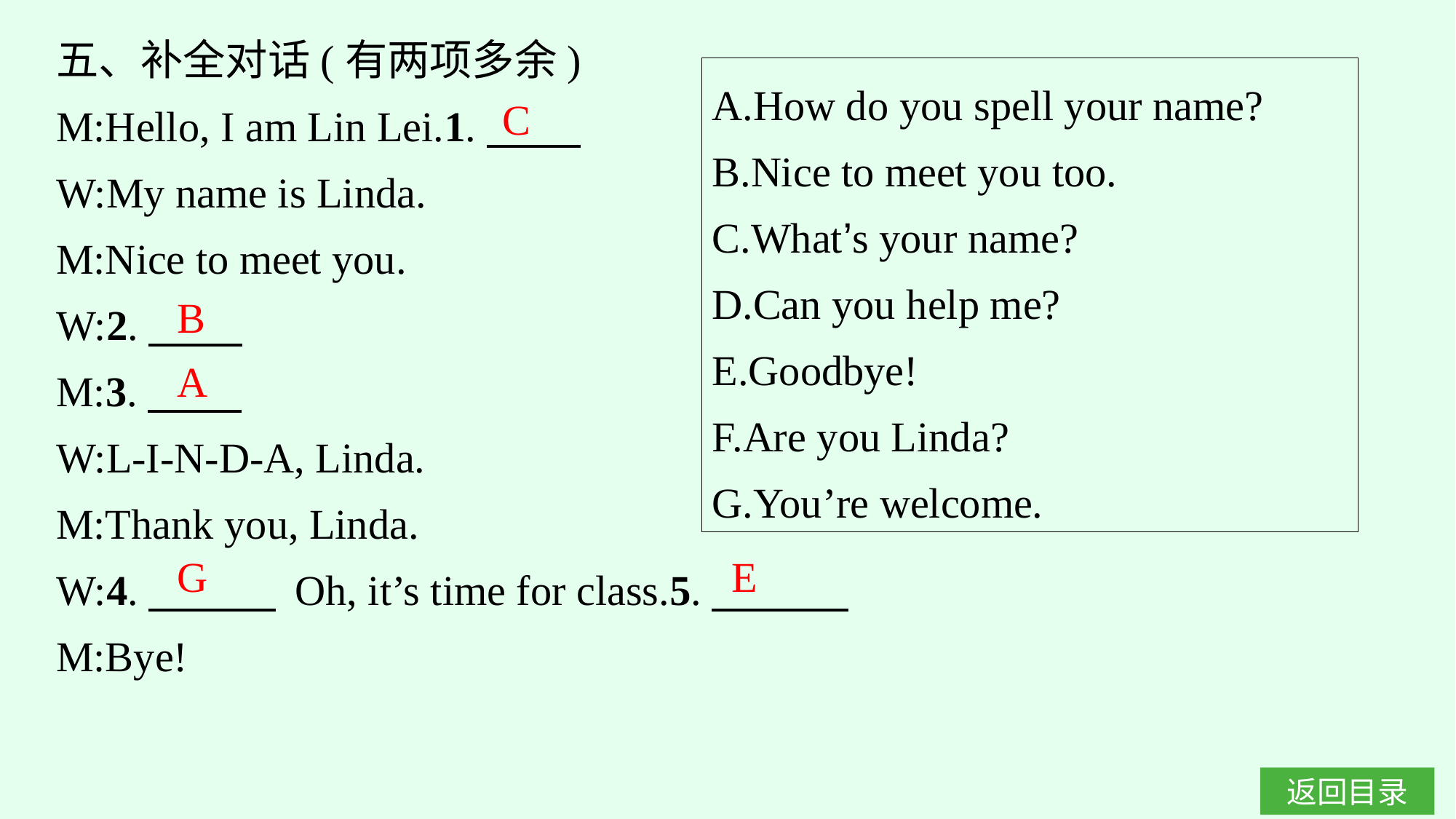

五、补全对话(有两项多余)
M:Hello, I am Lin Lei.1.
W:My name is Linda.
M:Nice to meet you.
W:2.
M:3.
W:L-I-N-D-A, Linda.
M:Thank you, Linda.
W:4.　　　 Oh, it’s time for class.5.
M:Bye!
A.How do you spell your name?
B.Nice to meet you too.
C.What’s your name?
D.Can you help me?
E.Goodbye!
F.Are you Linda?
G.You’re welcome.
C
B
A
G
E